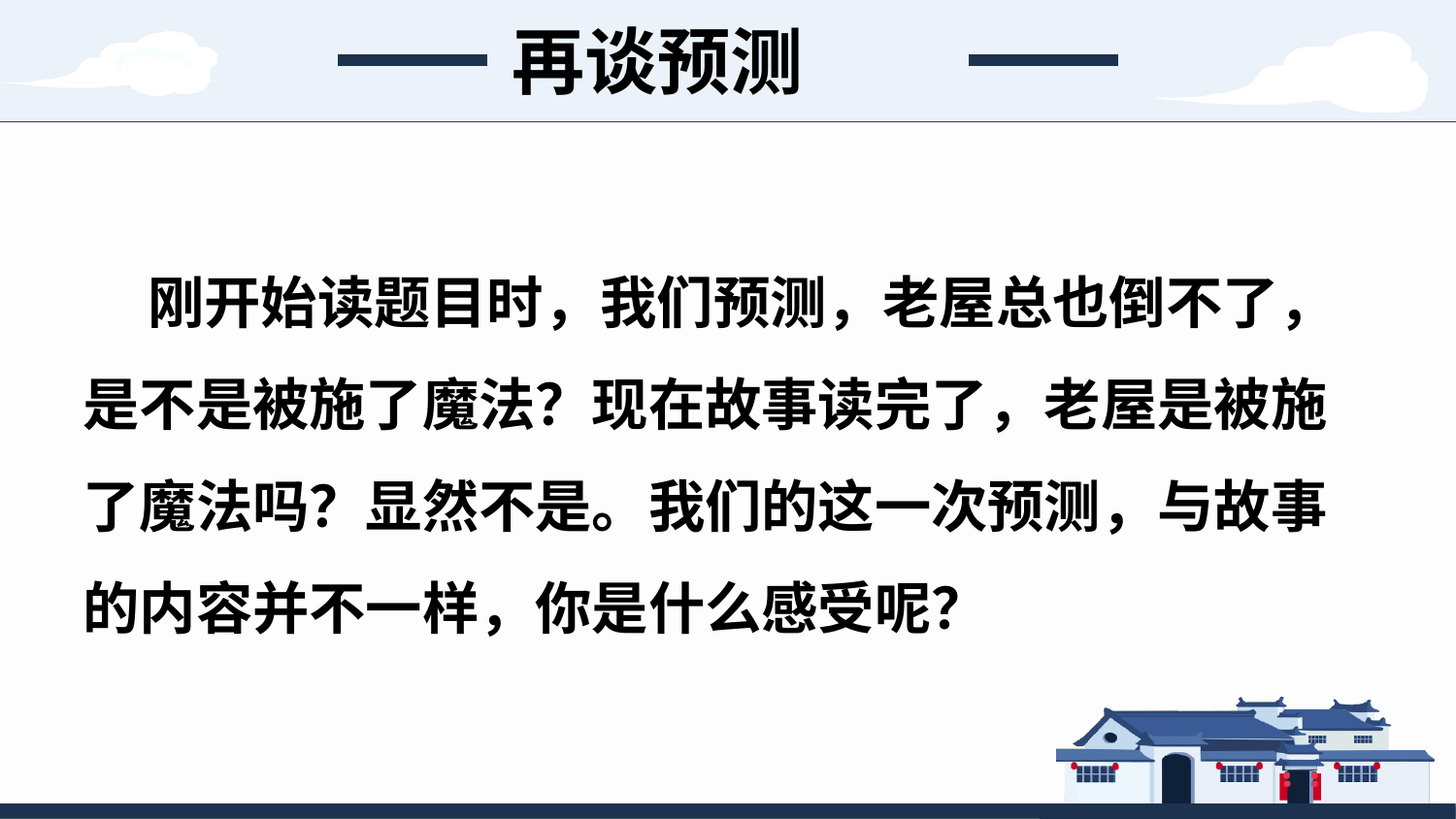

再谈预测
    刚开始读题目时，我们预测，老屋总也倒不了，是不是被施了魔法？现在故事读完了，老屋是被施了魔法吗？显然不是。我们的这一次预测，与故事的内容并不一样，你是什么感受呢？